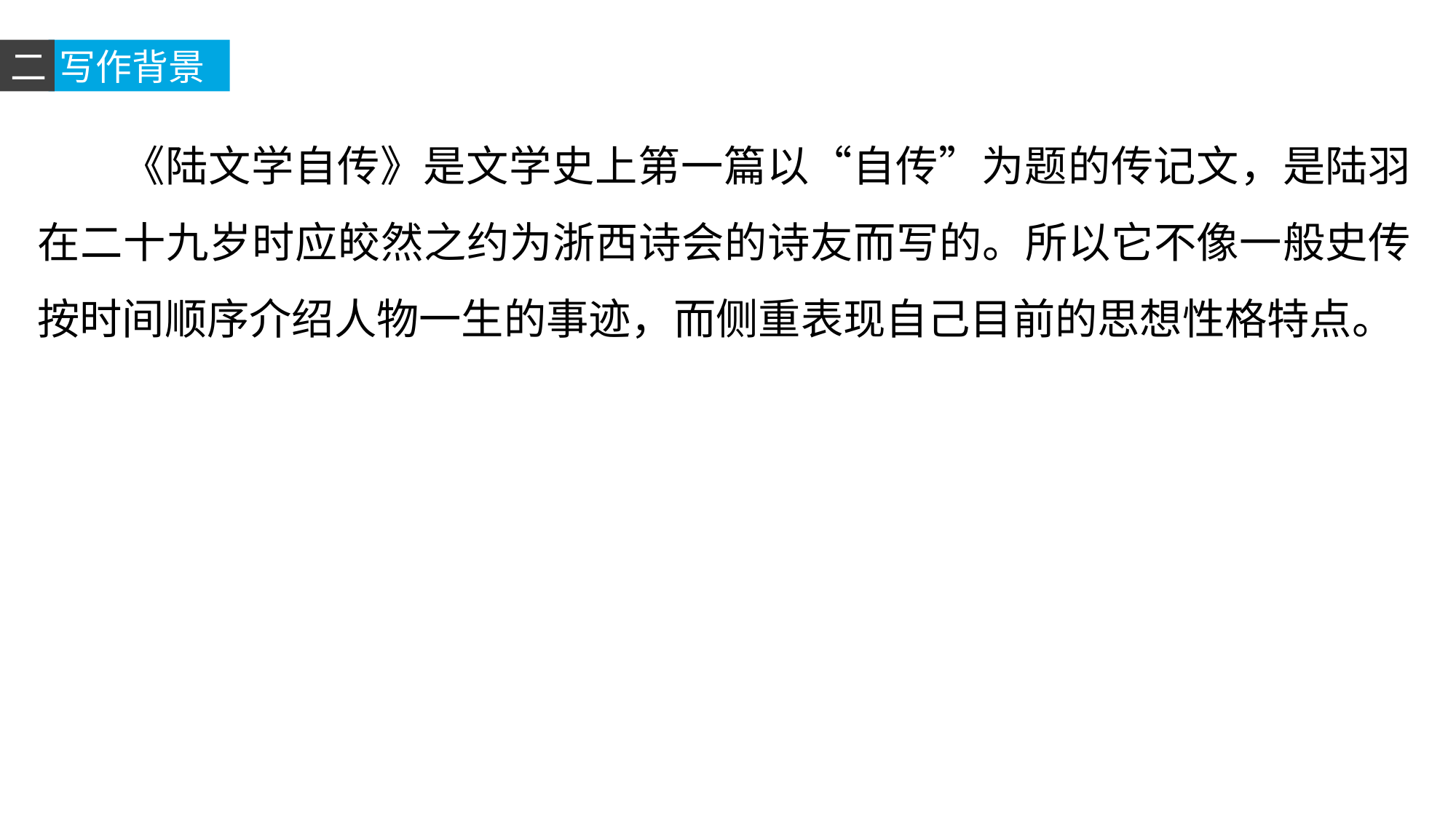

二
写作背景
《陆文学自传》是文学史上第一篇以“自传”为题的传记文，是陆羽在二十九岁时应皎然之约为浙西诗会的诗友而写的。所以它不像一般史传按时间顺序介绍人物一生的事迹，而侧重表现自己目前的思想性格特点。